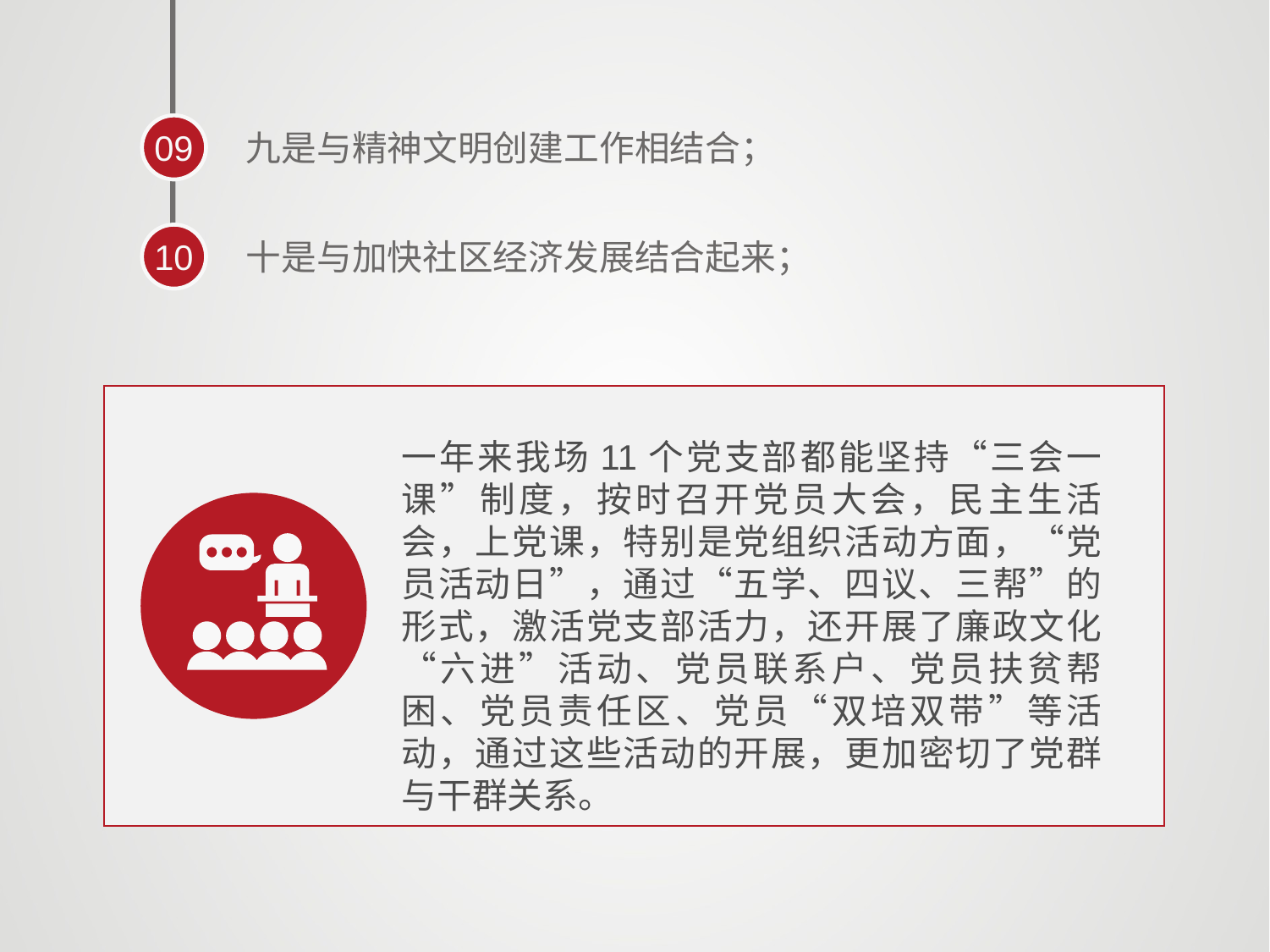

09
九是与精神文明创建工作相结合；

10
十是与加快社区经济发展结合起来；

一年来我场11个党支部都能坚持“三会一课”制度，按时召开党员大会，民主生活会，上党课，特别是党组织活动方面，“党员活动日”，通过“五学、四议、三帮”的形式，激活党支部活力，还开展了廉政文化“六进”活动、党员联系户、党员扶贫帮困、党员责任区、党员“双培双带”等活动，通过这些活动的开展，更加密切了党群与干群关系。